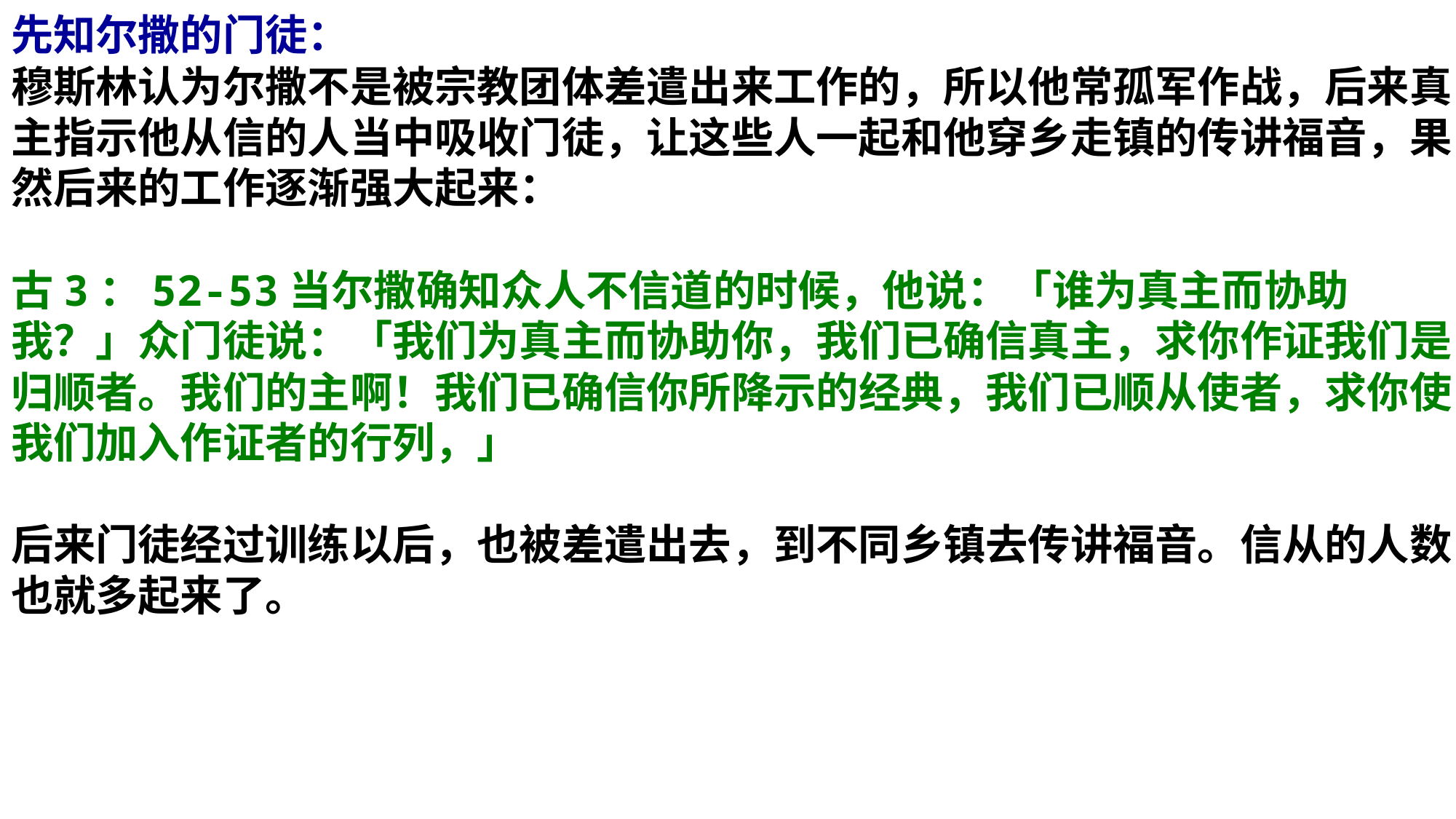

先知尔撒的门徒：
穆斯林认为尔撒不是被宗教团体差遣出来工作的，所以他常孤军作战，后来真主指示他从信的人当中吸收门徒，让这些人一起和他穿乡走镇的传讲福音，果然后来的工作逐渐强大起来：

古3：52-53当尔撒确知众人不信道的时候，他说：「谁为真主而协助我？」众门徒说：「我们为真主而协助你，我们已确信真主，求你作证我们是归顺者。我们的主啊！我们已确信你所降示的经典，我们已顺从使者，求你使我们加入作证者的行列，」

后来门徒经过训练以后，也被差遣出去，到不同乡镇去传讲福音。信从的人数也就多起来了。